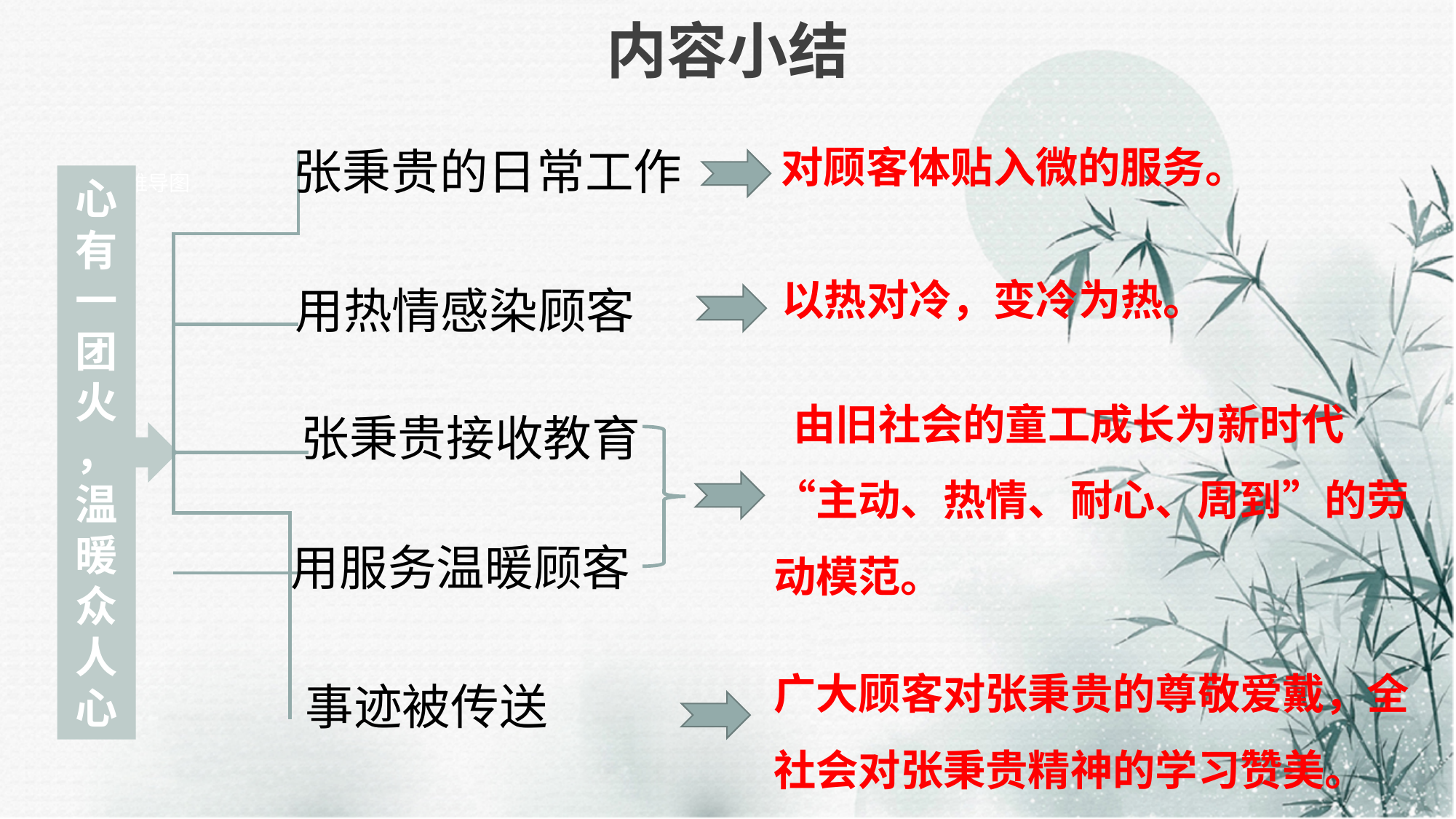

# 内容小结
对顾客体贴入微的服务。
张秉贵的日常工作

心有一团火，温暖众人心
思维导图
以热对冷，变冷为热。
用热情感染顾客

 由旧社会的童工成长为新时代“主动、热情、耐心、周到”的劳动模范。
张秉贵接收教育

用服务温暖顾客
广大顾客对张秉贵的尊敬爱戴，全社会对张秉贵精神的学习赞美。
事迹被传送